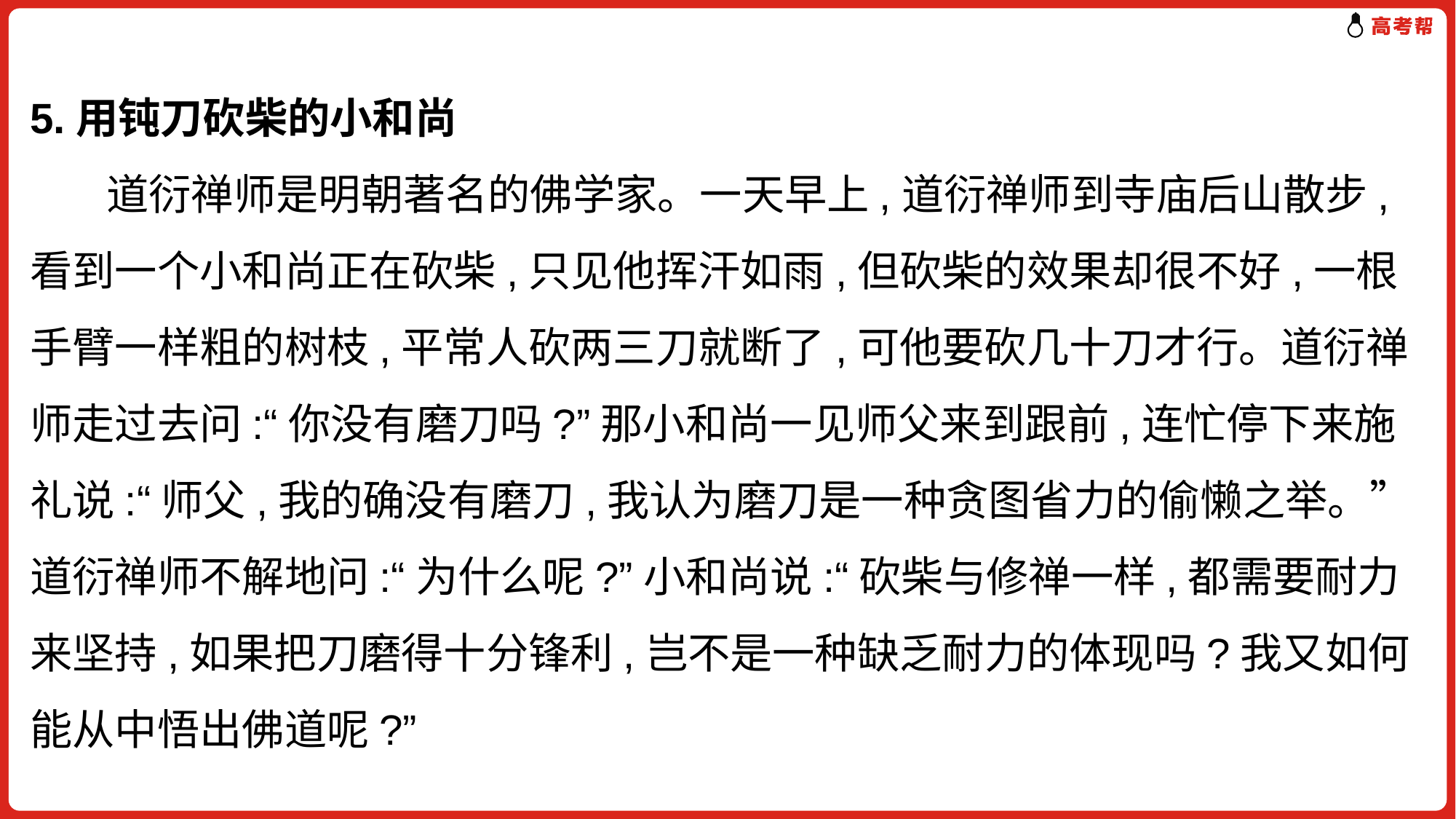

5.用钝刀砍柴的小和尚
       道衍禅师是明朝著名的佛学家。一天早上,道衍禅师到寺庙后山散步,看到一个小和尚正在砍柴,只见他挥汗如雨,但砍柴的效果却很不好,一根手臂一样粗的树枝,平常人砍两三刀就断了,可他要砍几十刀才行。道衍禅师走过去问:“你没有磨刀吗?”那小和尚一见师父来到跟前,连忙停下来施礼说:“师父,我的确没有磨刀,我认为磨刀是一种贪图省力的偷懒之举。”道衍禅师不解地问:“为什么呢?”小和尚说:“砍柴与修禅一样,都需要耐力来坚持,如果把刀磨得十分锋利,岂不是一种缺乏耐力的体现吗?我又如何能从中悟出佛道呢?”